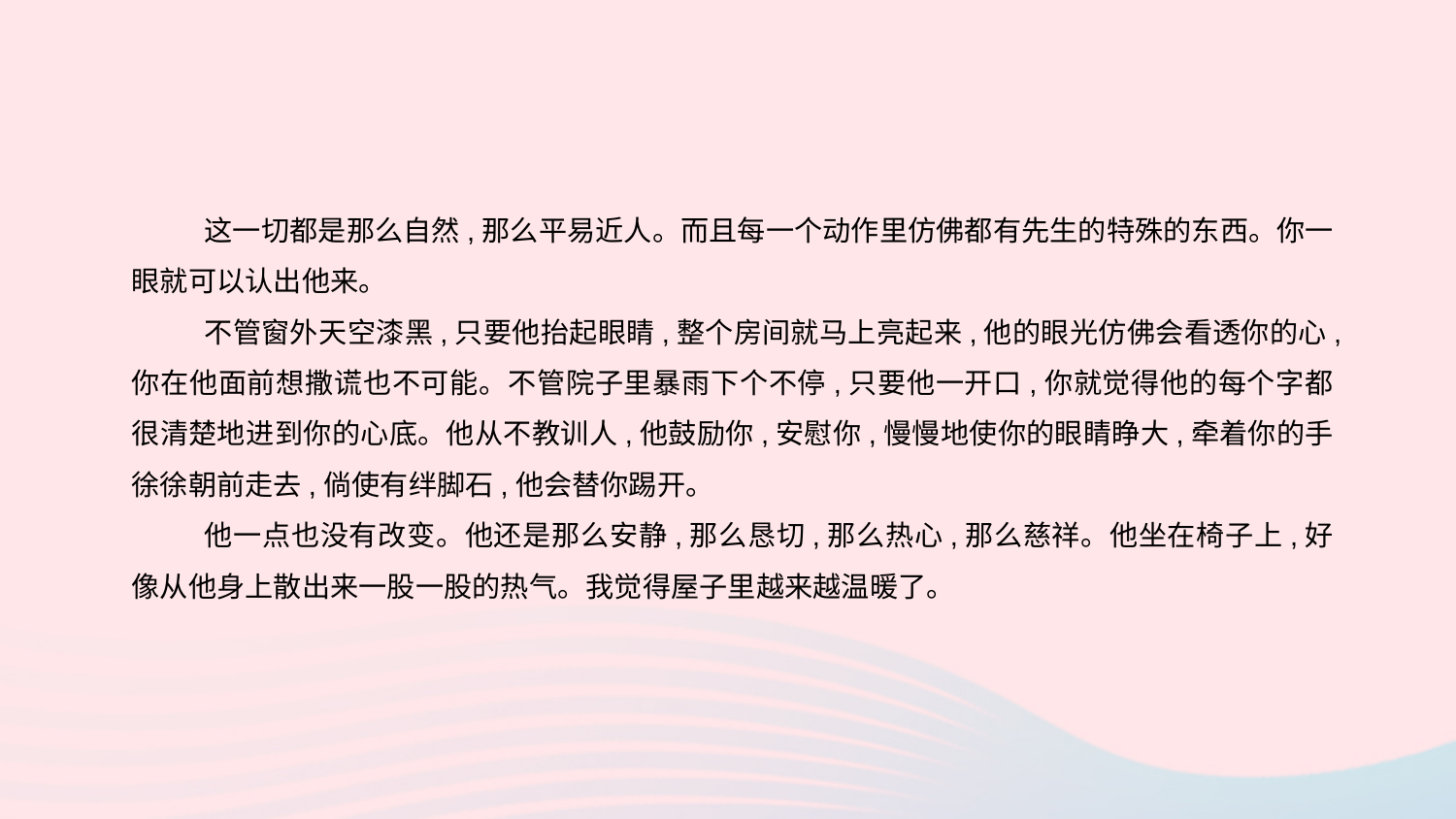

这一切都是那么自然,那么平易近人。而且每一个动作里仿佛都有先生的特殊的东西。你一眼就可以认出他来。
不管窗外天空漆黑,只要他抬起眼睛,整个房间就马上亮起来,他的眼光仿佛会看透你的心,你在他面前想撒谎也不可能。不管院子里暴雨下个不停,只要他一开口,你就觉得他的每个字都很清楚地进到你的心底。他从不教训人,他鼓励你,安慰你,慢慢地使你的眼睛睁大,牵着你的手徐徐朝前走去,倘使有绊脚石,他会替你踢开。
他一点也没有改变。他还是那么安静,那么恳切,那么热心,那么慈祥。他坐在椅子上,好像从他身上散出来一股一股的热气。我觉得屋子里越来越温暖了。